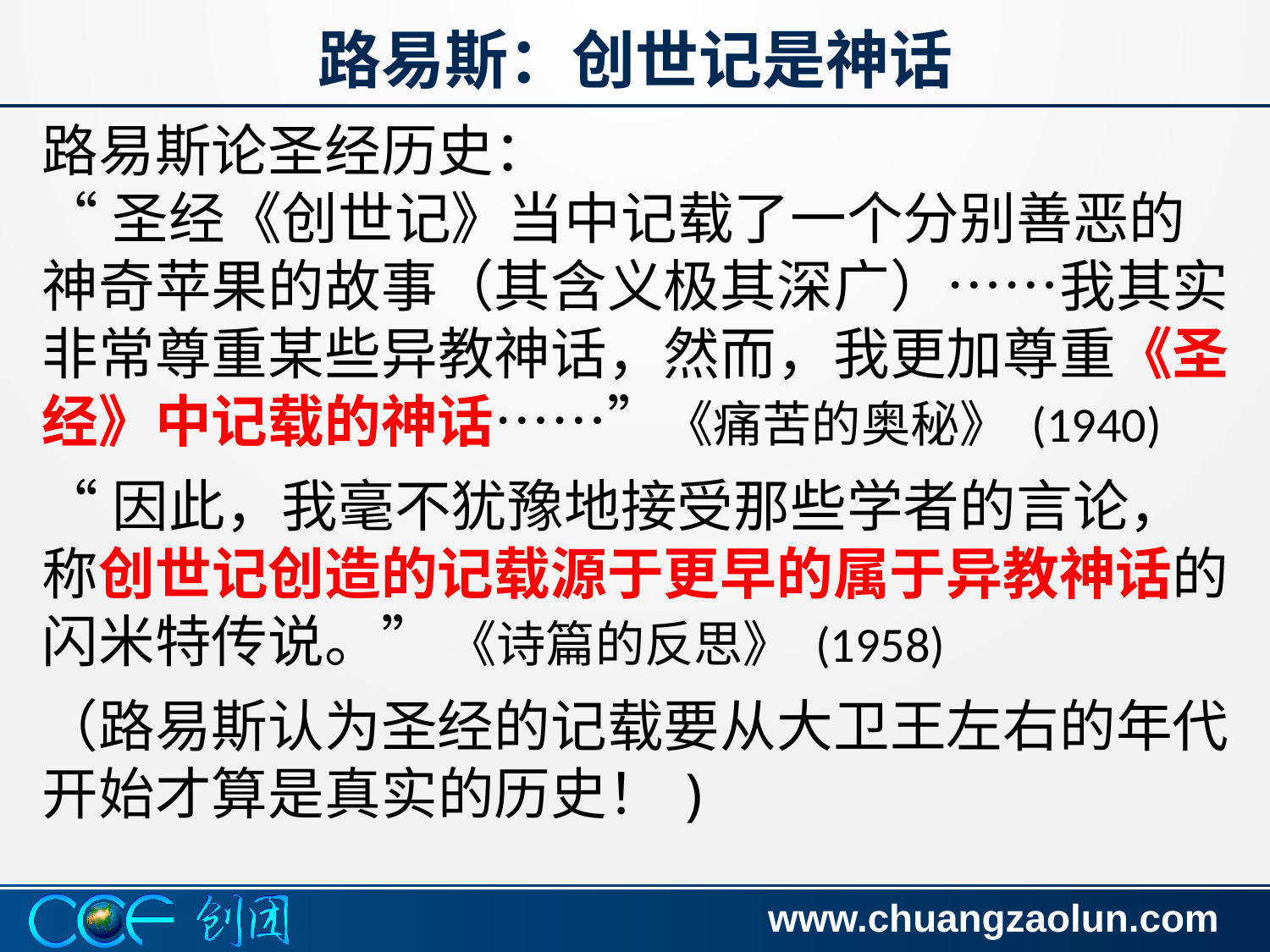

# 路易斯：创世记是神话
路易斯论圣经历史：
“圣经《创世记》当中记载了一个分别善恶的神奇苹果的故事（其含义极其深广）……我其实非常尊重某些异教神话，然而，我更加尊重《圣经》中记载的神话……”《痛苦的奥秘》 (1940)

“因此，我毫不犹豫地接受那些学者的言论，称创世记创造的记载源于更早的属于异教神话的闪米特传说。” 《诗篇的反思》 (1958)

（路易斯认为圣经的记载要从大卫王左右的年代开始才算是真实的历史！)